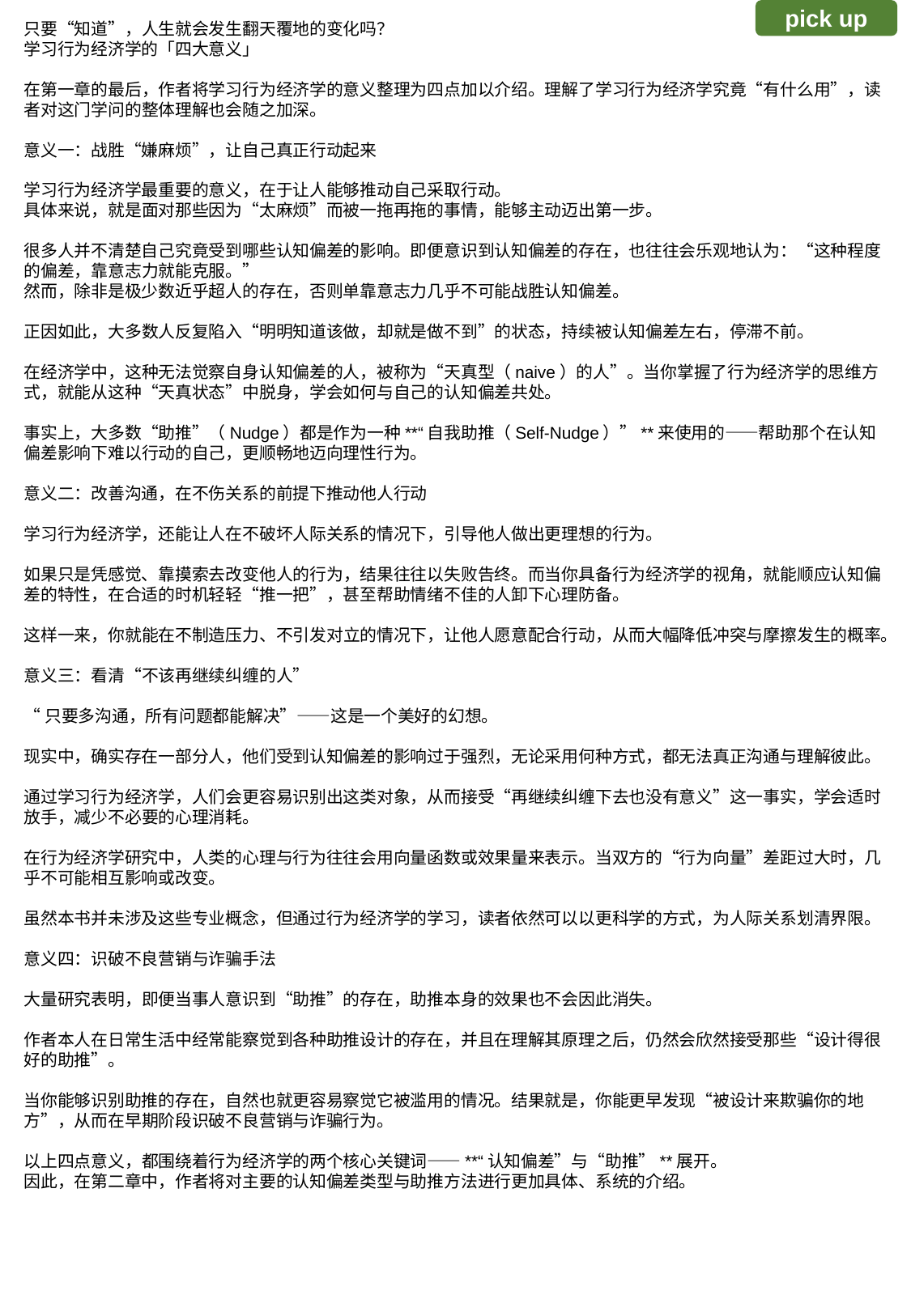

pick up
只要“知道”，人生就会发生翻天覆地的变化吗？
学习行为经济学的「四大意义」

在第一章的最后，作者将学习行为经济学的意义整理为四点加以介绍。理解了学习行为经济学究竟“有什么用”，读者对这门学问的整体理解也会随之加深。

意义一：战胜“嫌麻烦”，让自己真正行动起来

学习行为经济学最重要的意义，在于让人能够推动自己采取行动。
具体来说，就是面对那些因为“太麻烦”而被一拖再拖的事情，能够主动迈出第一步。

很多人并不清楚自己究竟受到哪些认知偏差的影响。即便意识到认知偏差的存在，也往往会乐观地认为：“这种程度的偏差，靠意志力就能克服。”
然而，除非是极少数近乎超人的存在，否则单靠意志力几乎不可能战胜认知偏差。

正因如此，大多数人反复陷入“明明知道该做，却就是做不到”的状态，持续被认知偏差左右，停滞不前。

在经济学中，这种无法觉察自身认知偏差的人，被称为“天真型（naive）的人”。当你掌握了行为经济学的思维方式，就能从这种“天真状态”中脱身，学会如何与自己的认知偏差共处。

事实上，大多数“助推”（Nudge）都是作为一种**“自我助推（Self-Nudge）”**来使用的——帮助那个在认知偏差影响下难以行动的自己，更顺畅地迈向理性行为。

意义二：改善沟通，在不伤关系的前提下推动他人行动

学习行为经济学，还能让人在不破坏人际关系的情况下，引导他人做出更理想的行为。

如果只是凭感觉、靠摸索去改变他人的行为，结果往往以失败告终。而当你具备行为经济学的视角，就能顺应认知偏差的特性，在合适的时机轻轻“推一把”，甚至帮助情绪不佳的人卸下心理防备。

这样一来，你就能在不制造压力、不引发对立的情况下，让他人愿意配合行动，从而大幅降低冲突与摩擦发生的概率。

意义三：看清“不该再继续纠缠的人”

“只要多沟通，所有问题都能解决”——这是一个美好的幻想。

现实中，确实存在一部分人，他们受到认知偏差的影响过于强烈，无论采用何种方式，都无法真正沟通与理解彼此。

通过学习行为经济学，人们会更容易识别出这类对象，从而接受“再继续纠缠下去也没有意义”这一事实，学会适时放手，减少不必要的心理消耗。

在行为经济学研究中，人类的心理与行为往往会用向量函数或效果量来表示。当双方的“行为向量”差距过大时，几乎不可能相互影响或改变。

虽然本书并未涉及这些专业概念，但通过行为经济学的学习，读者依然可以以更科学的方式，为人际关系划清界限。

意义四：识破不良营销与诈骗手法

大量研究表明，即便当事人意识到“助推”的存在，助推本身的效果也不会因此消失。

作者本人在日常生活中经常能察觉到各种助推设计的存在，并且在理解其原理之后，仍然会欣然接受那些“设计得很好的助推”。

当你能够识别助推的存在，自然也就更容易察觉它被滥用的情况。结果就是，你能更早发现“被设计来欺骗你的地方”，从而在早期阶段识破不良营销与诈骗行为。

以上四点意义，都围绕着行为经济学的两个核心关键词——**“认知偏差”与“助推”**展开。
因此，在第二章中，作者将对主要的认知偏差类型与助推方法进行更加具体、系统的介绍。